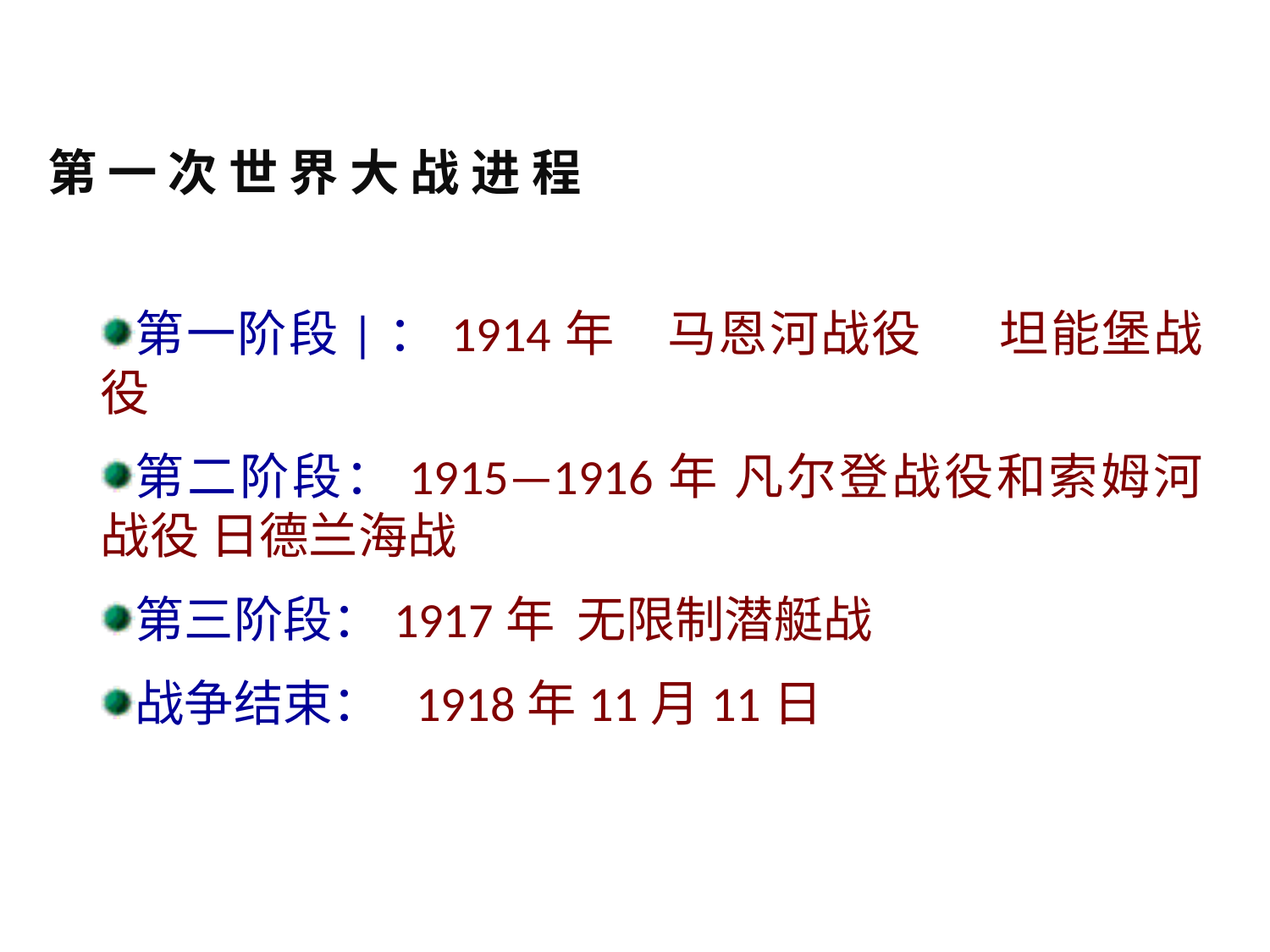

第 一 次 世 界 大 战 进 程
第一阶段|：1914年    马恩河战役      坦能堡战役
第二阶段：1915—1916年 凡尔登战役和索姆河战役 日德兰海战
第三阶段：1917年  无限制潜艇战
战争结束：  1918年11月11日